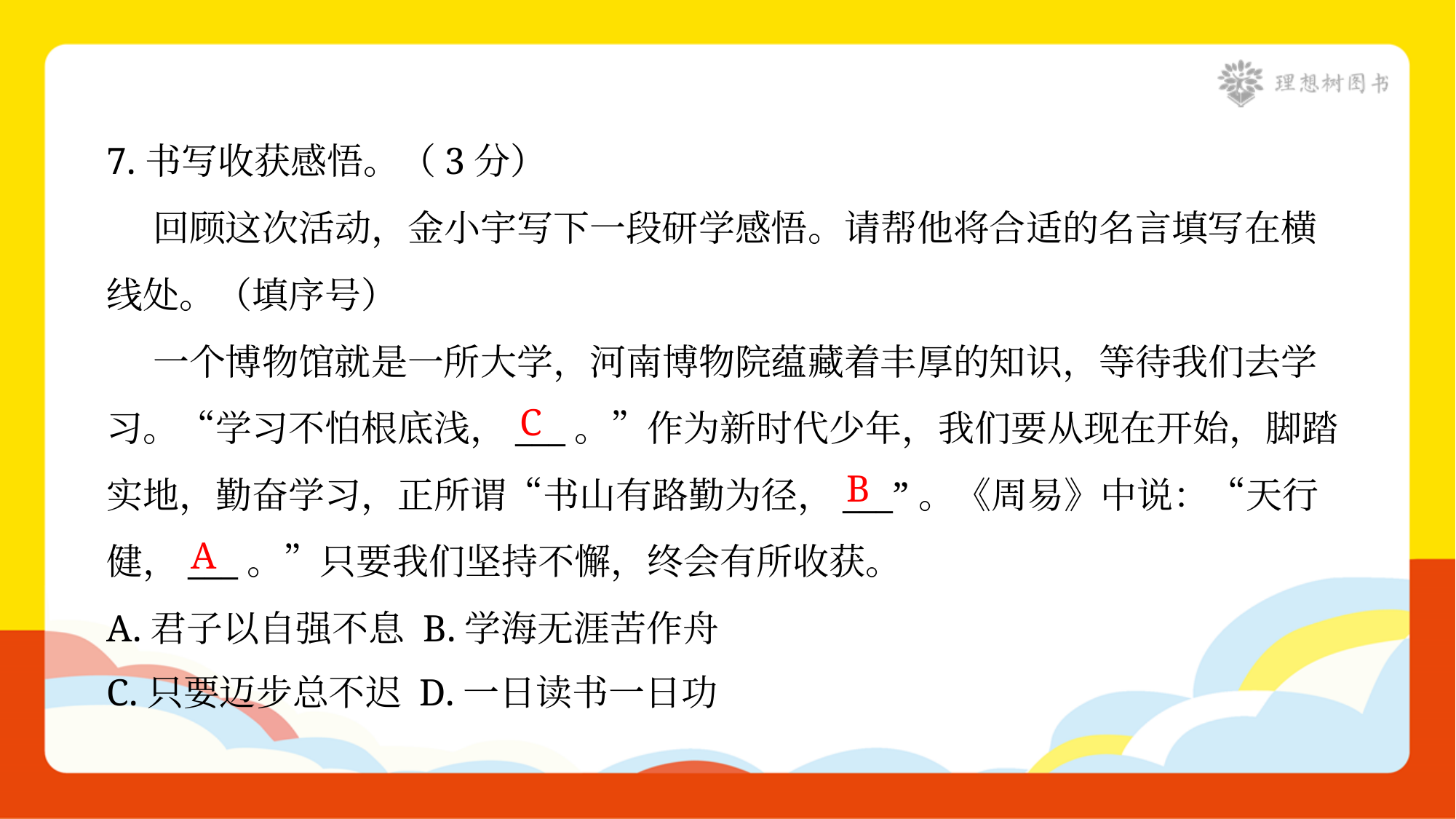

7.书写收获感悟。（3分）
    回顾这次活动，金小宇写下一段研学感悟。请帮他将合适的名言填写在横
线处。（填序号）
    一个博物馆就是一所大学，河南博物院蕴藏着丰厚的知识，等待我们去学
习。“学习不怕根底浅，___。”作为新时代少年，我们要从现在开始，脚踏
实地，勤奋学习，正所谓“书山有路勤为径，___”。《周易》中说：“天行
健，___。”只要我们坚持不懈，终会有所收获。
A.君子以自强不息 B.学海无涯苦作舟
C.只要迈步总不迟 D.一日读书一日功
C
B
A